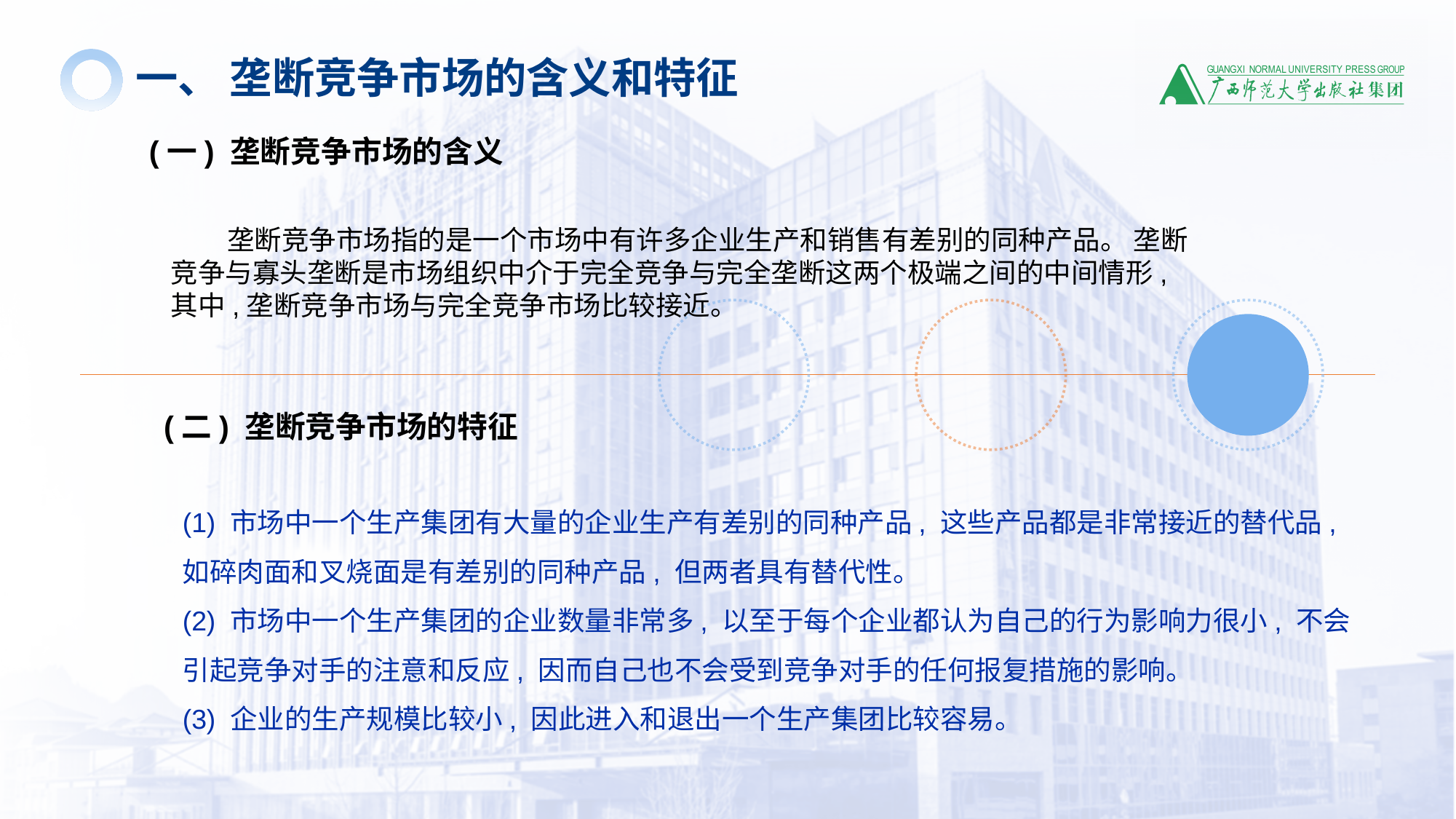

一、 垄断竞争市场的含义和特征

(一) 垄断竞争市场的含义

        垄断竞争市场指的是一个市场中有许多企业生产和销售有差别的同种产品。 垄断竞争与寡头垄断是市场组织中介于完全竞争与完全垄断这两个极端之间的中间情形, 其中,垄断竞争市场与完全竞争市场比较接近。
(二) 垄断竞争市场的特征
(1) 市场中一个生产集团有大量的企业生产有差别的同种产品, 这些产品都是非常接近的替代品, 如碎肉面和叉烧面是有差别的同种产品, 但两者具有替代性。
(2) 市场中一个生产集团的企业数量非常多, 以至于每个企业都认为自己的行为影响力很小, 不会引起竞争对手的注意和反应, 因而自己也不会受到竞争对手的任何报复措施的影响。
(3) 企业的生产规模比较小, 因此进入和退出一个生产集团比较容易。